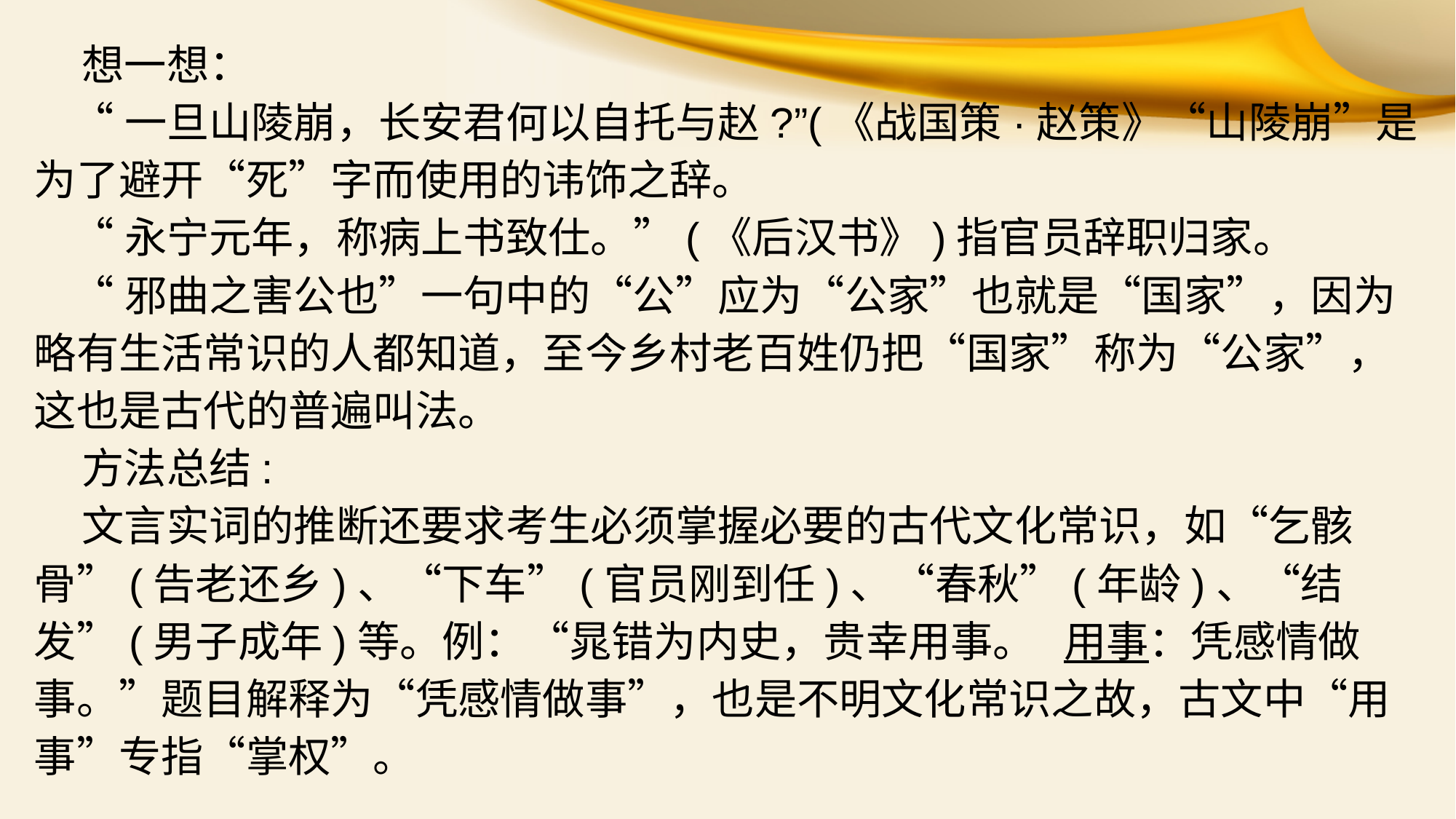

想一想：
    “一旦山陵崩，长安君何以自托与赵?”(《战国策·赵策》“山陵崩”是为了避开“死”字而使用的讳饰之辞。
    “永宁元年，称病上书致仕。”(《后汉书》)指官员辞职归家。
    “邪曲之害公也”一句中的“公”应为“公家”也就是“国家”，因为略有生活常识的人都知道，至今乡村老百姓仍把“国家”称为“公家”，这也是古代的普遍叫法。
    方法总结:
    文言实词的推断还要求考生必须掌握必要的古代文化常识，如“乞骸骨”(告老还乡)、“下车”(官员刚到任)、“春秋”(年龄)、“结发”(男子成年)等。例：“晁错为内史，贵幸用事。   用事：凭感情做事。”题目解释为“凭感情做事”，也是不明文化常识之故，古文中“用事”专指“掌权”。